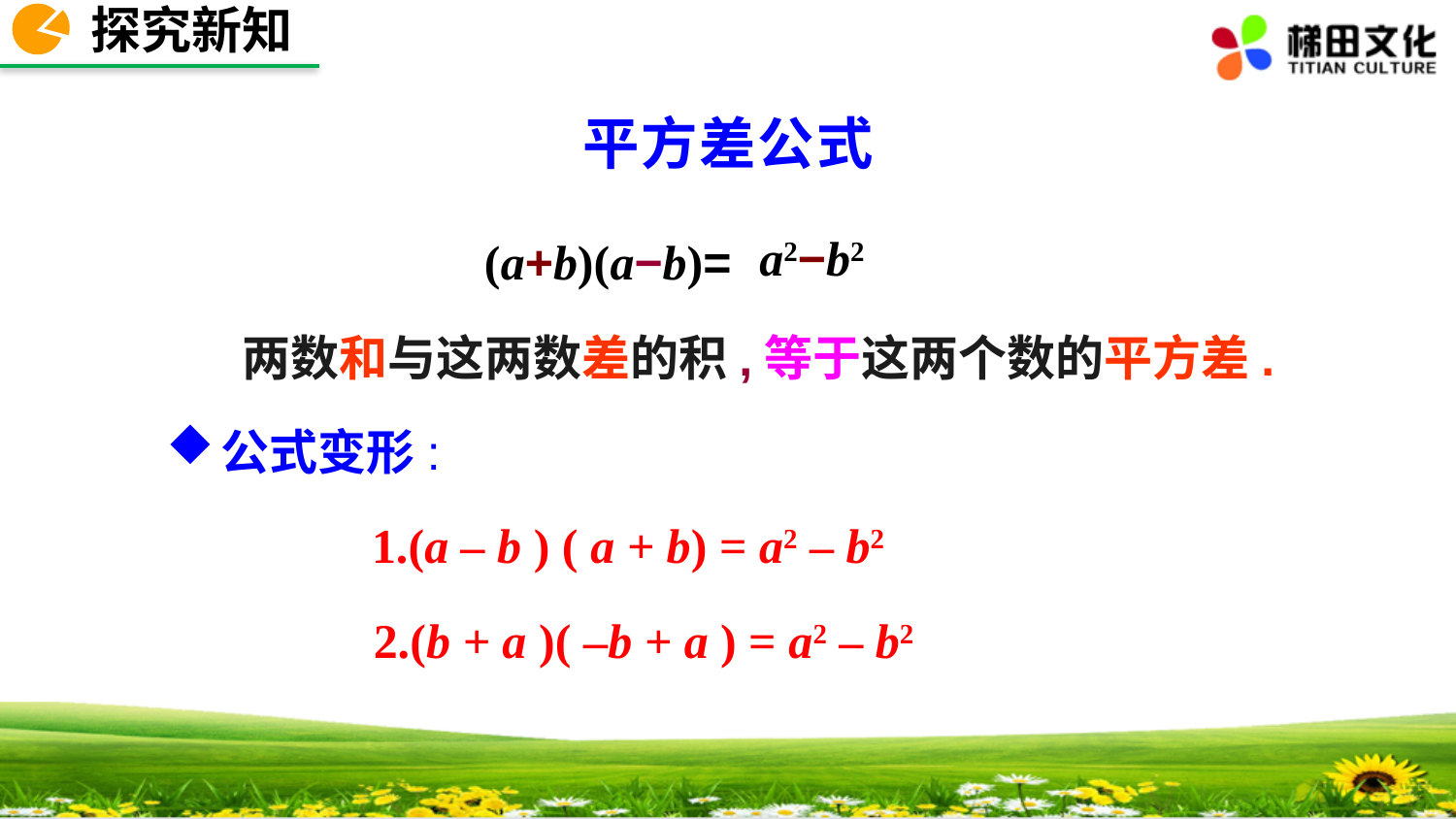

探究新知

平方差公式
a2−b2
(a+b)(a−b)=
两数和与这两数差的积,等于这两个数的平方差.
公式变形:
1.(a – b ) ( a + b) = a2 – b2
2.(b + a )( –b + a ) = a2 – b2